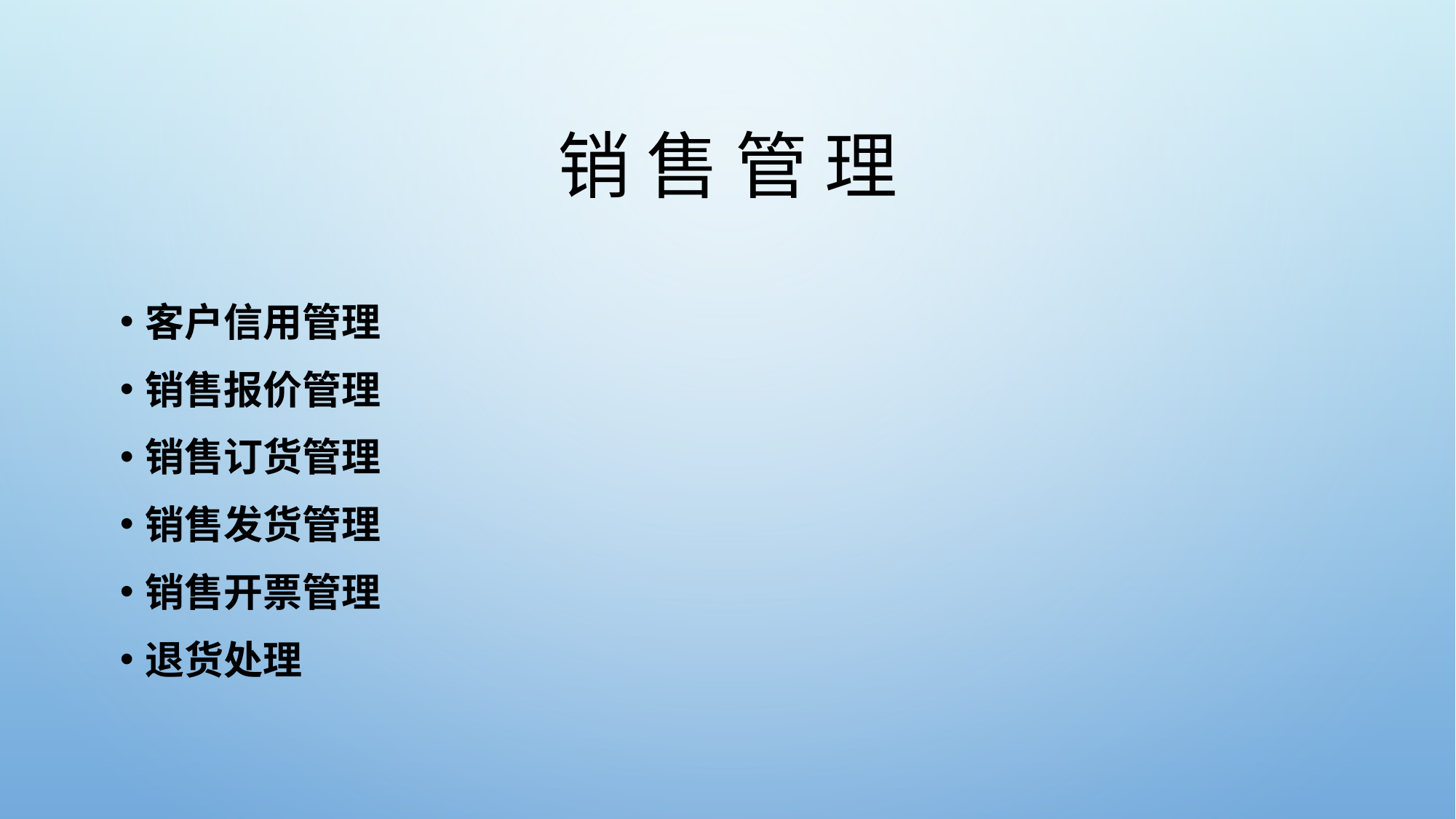

# 销 售 管 理
客户信用管理
销售报价管理
销售订货管理
销售发货管理
销售开票管理
退货处理